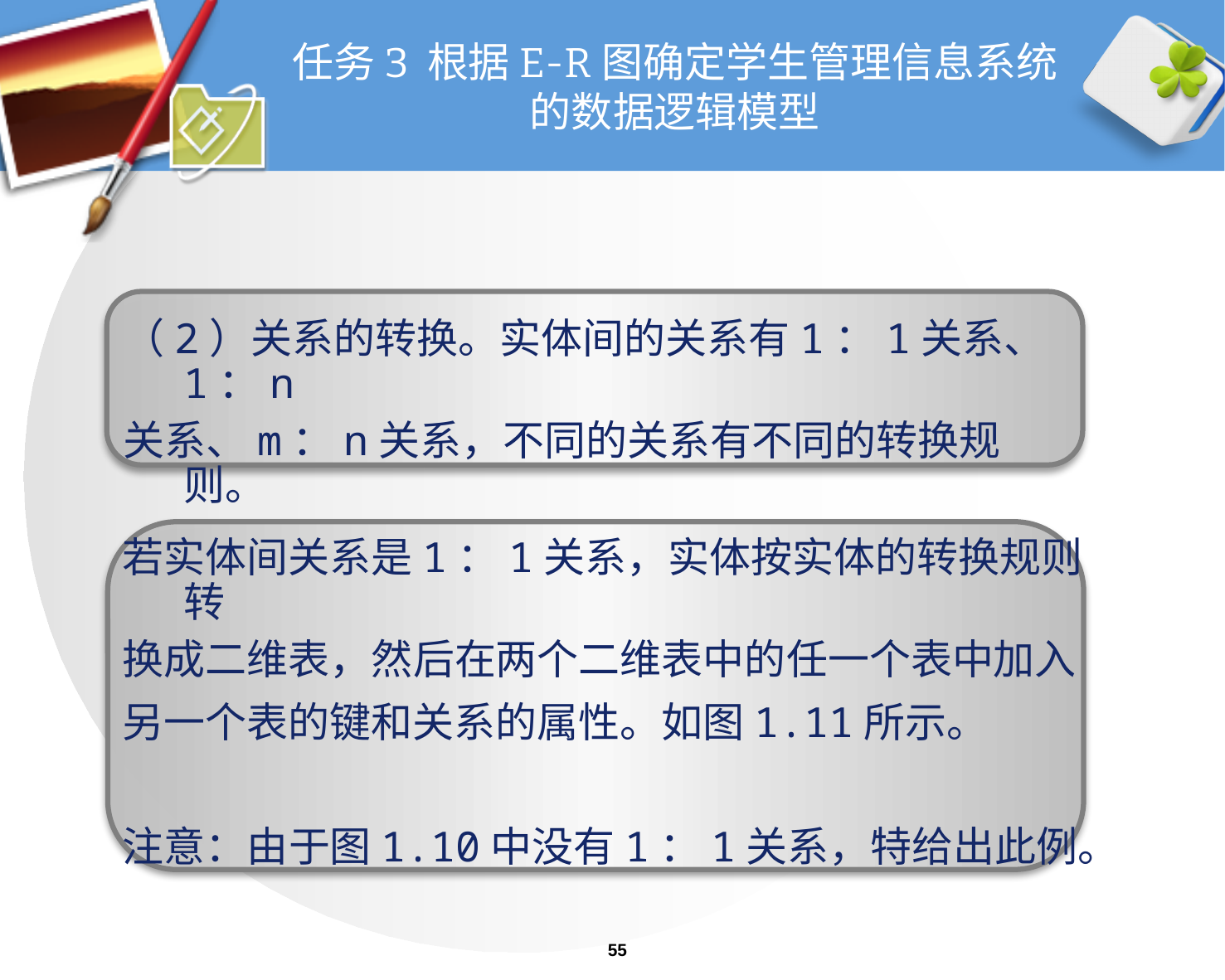

# 任务3 根据E-R图确定学生管理信息系统的数据逻辑模型

（2）关系的转换。实体间的关系有1：1关系、1：n
关系、m：n关系，不同的关系有不同的转换规则。
若实体间关系是1：1关系，实体按实体的转换规则转
换成二维表，然后在两个二维表中的任一个表中加入
另一个表的键和关系的属性。如图1.11所示。

注意：由于图1.10中没有1：1关系，特给出此例。
55